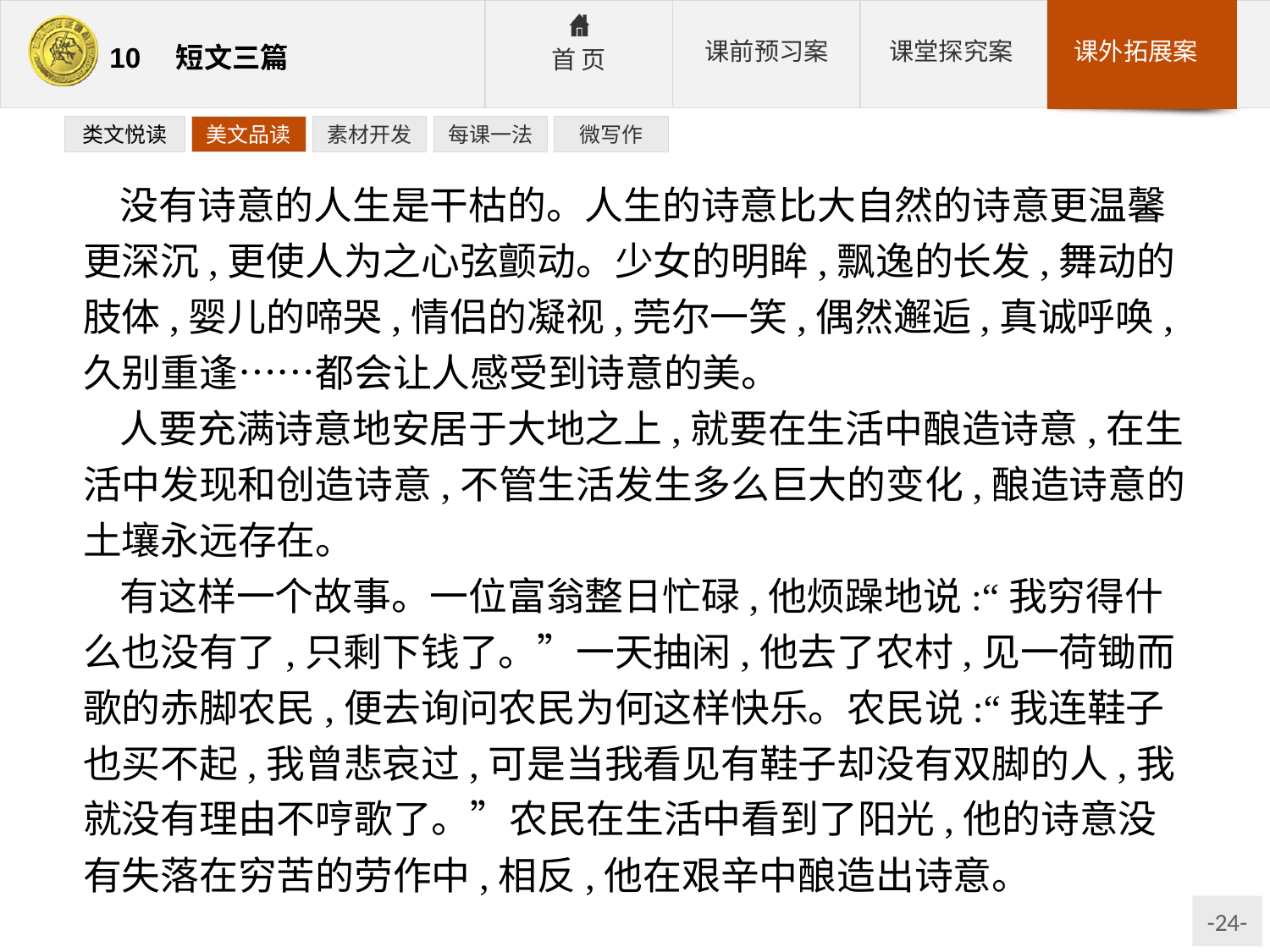

类文悦读
美文品读
素材开发
每课一法
微写作
没有诗意的人生是干枯的。人生的诗意比大自然的诗意更温馨更深沉,更使人为之心弦颤动。少女的明眸,飘逸的长发,舞动的肢体,婴儿的啼哭,情侣的凝视,莞尔一笑,偶然邂逅,真诚呼唤,久别重逢……都会让人感受到诗意的美。
人要充满诗意地安居于大地之上,就要在生活中酿造诗意,在生活中发现和创造诗意,不管生活发生多么巨大的变化,酿造诗意的土壤永远存在。
有这样一个故事。一位富翁整日忙碌,他烦躁地说:“我穷得什么也没有了,只剩下钱了。”一天抽闲,他去了农村,见一荷锄而歌的赤脚农民,便去询问农民为何这样快乐。农民说:“我连鞋子也买不起,我曾悲哀过,可是当我看见有鞋子却没有双脚的人,我就没有理由不哼歌了。”农民在生活中看到了阳光,他的诗意没有失落在穷苦的劳作中,相反,他在艰辛中酿造出诗意。